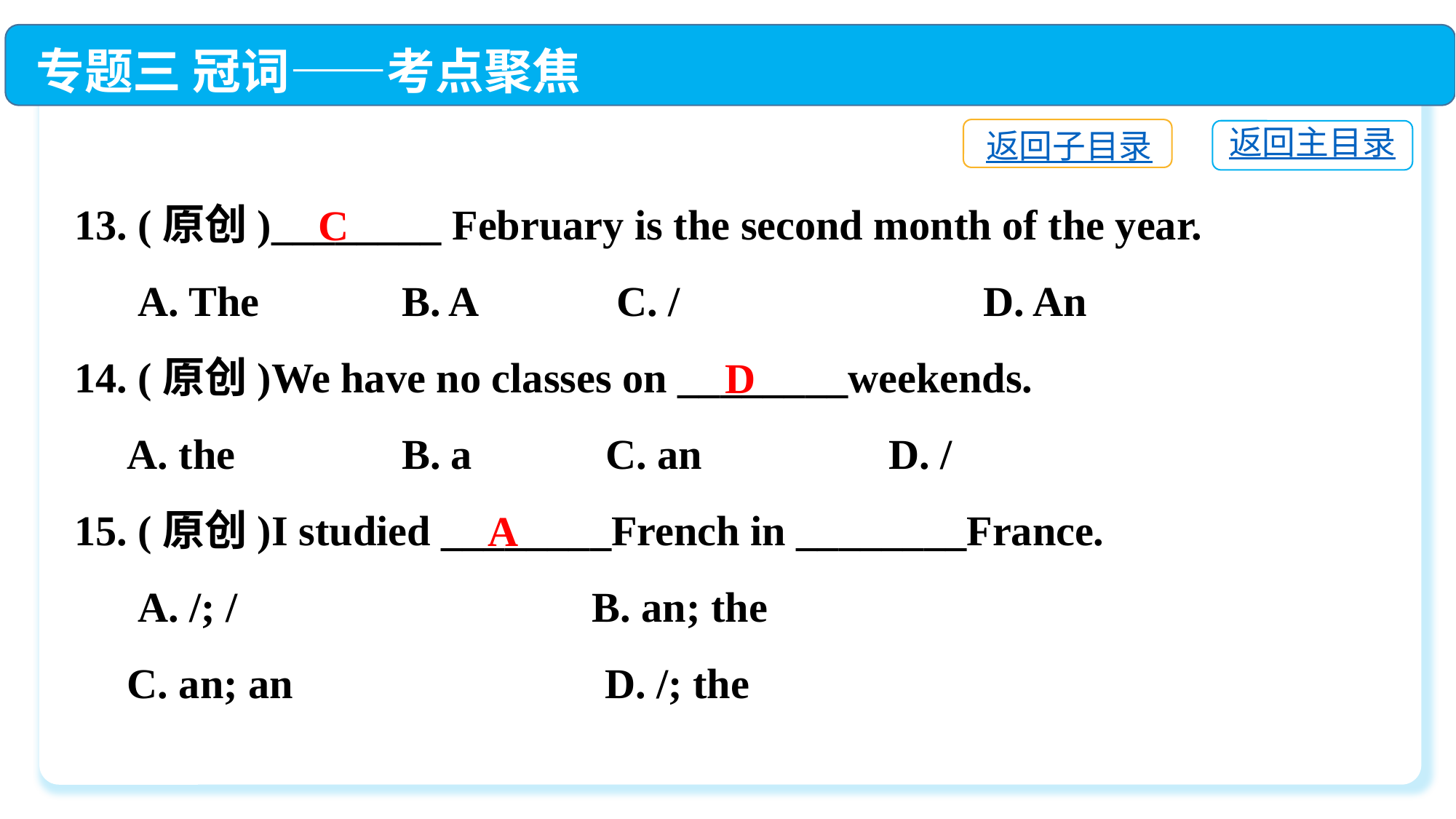

专题三 冠词——考点聚焦

返回子目录
返回主目录
13. (原创)________ February is the second month of the year.
      A. The　	B. A	          C. /　	              D. An
14. (原创)We have no classes on ________weekends.
     A. the　　	B. a	         C. an　　　    D. /
15. (原创)I studied ________French in ________France.
      A. /; /　	                              B. an; the
     C. an; an　	                    D. /; the
C

D
A